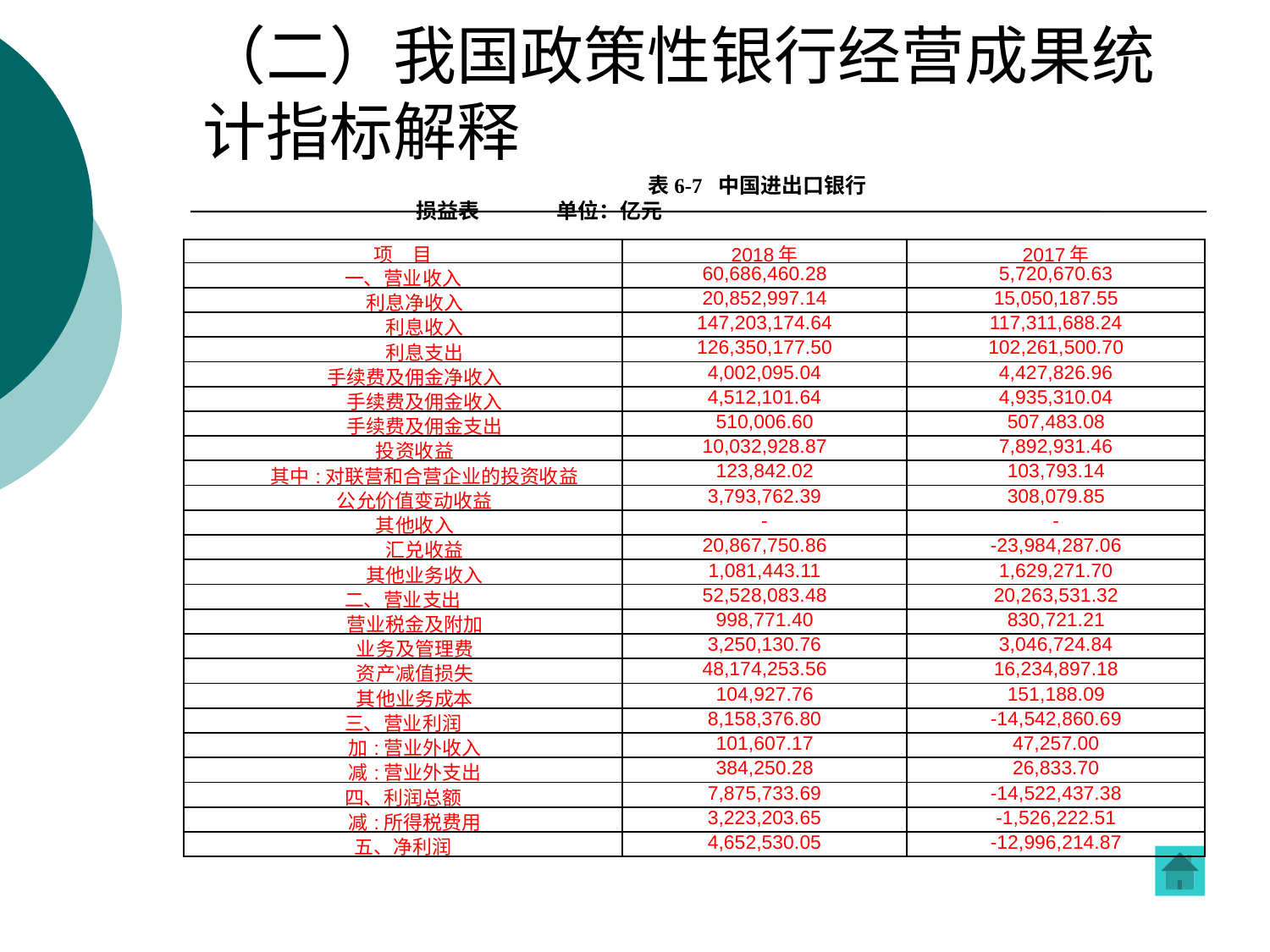

# （二）我国政策性银行经营成果统计指标解释
表6-7  中国进出口银行损益表                单位：亿元
| 项　目 | 2018年 | 2017年 |
| --- | --- | --- |
| 一、营业收入 | 60,686,460.28 | 5,720,670.63 |
| 利息净收入 | 20,852,997.14 | 15,050,187.55 |
| 利息收入 | 147,203,174.64 | 117,311,688.24 |
| 利息支出 | 126,350,177.50 | 102,261,500.70 |
| 手续费及佣金净收入 | 4,002,095.04 | 4,427,826.96 |
| 手续费及佣金收入 | 4,512,101.64 | 4,935,310.04 |
| 手续费及佣金支出 | 510,006.60 | 507,483.08 |
| 投资收益 | 10,032,928.87 | 7,892,931.46 |
| 其中:对联营和合营企业的投资收益 | 123,842.02 | 103,793.14 |
| 公允价值变动收益 | 3,793,762.39 | 308,079.85 |
| 其他收入 | - | - |
| 汇兑收益 | 20,867,750.86 | -23,984,287.06 |
| 其他业务收入 | 1,081,443.11 | 1,629,271.70 |
| 二、营业支出 | 52,528,083.48 | 20,263,531.32 |
| 营业税金及附加 | 998,771.40 | 830,721.21 |
| 业务及管理费 | 3,250,130.76 | 3,046,724.84 |
| 资产减值损失 | 48,174,253.56 | 16,234,897.18 |
| 其他业务成本 | 104,927.76 | 151,188.09 |
| 三、营业利润 | 8,158,376.80 | -14,542,860.69 |
| 加:营业外收入 | 101,607.17 | 47,257.00 |
| 减:营业外支出 | 384,250.28 | 26,833.70 |
| 四、利润总额 | 7,875,733.69 | -14,522,437.38 |
| 减:所得税费用 | 3,223,203.65 | -1,526,222.51 |
| 五、净利润 | 4,652,530.05 | -12,996,214.87 |